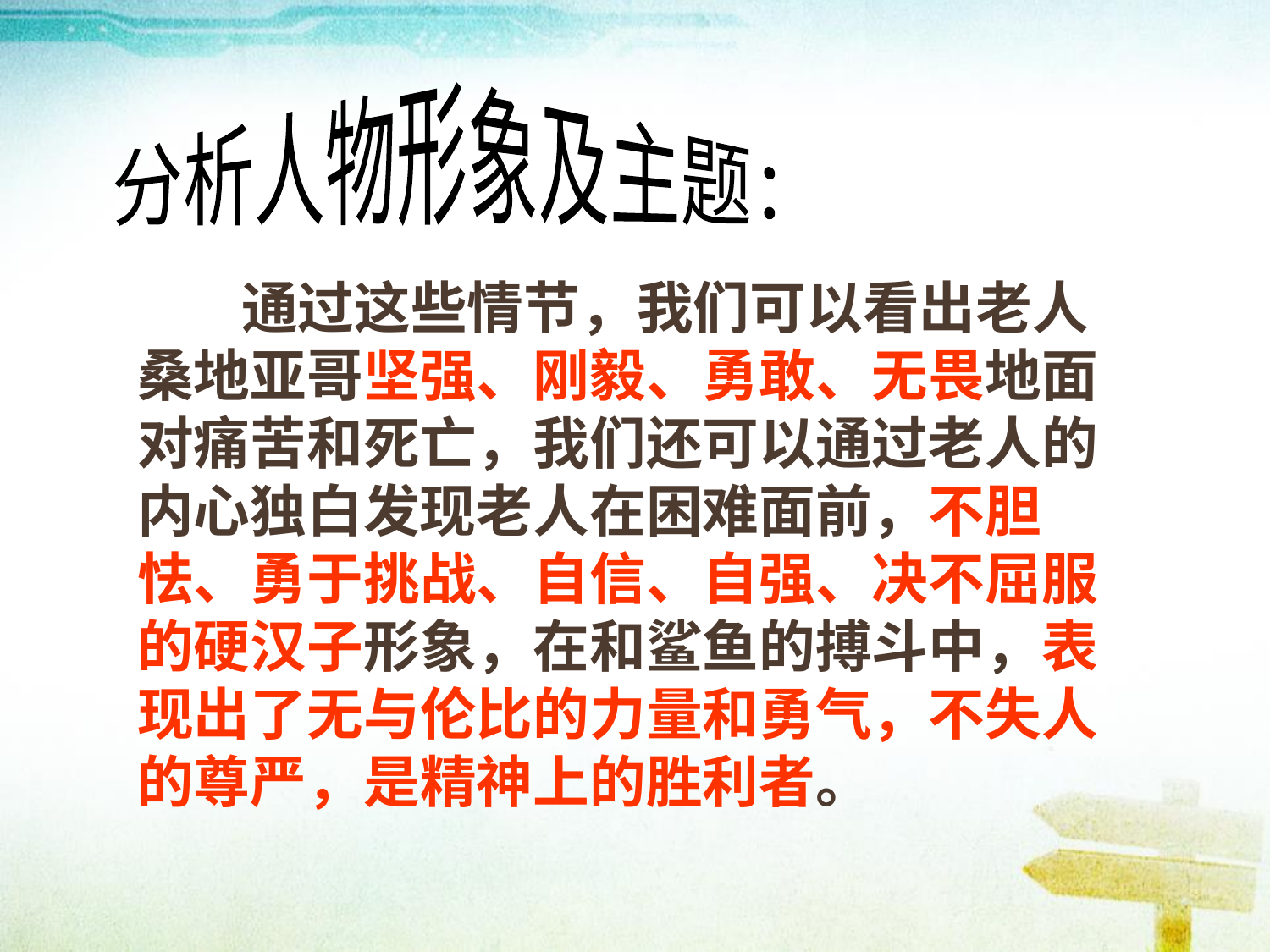

分析人物形象及主题：
       通过这些情节，我们可以看出老人桑地亚哥坚强、刚毅、勇敢、无畏地面对痛苦和死亡，我们还可以通过老人的内心独白发现老人在困难面前，不胆怯、勇于挑战、自信、自强、决不屈服的硬汉子形象，在和鲨鱼的搏斗中，表现出了无与伦比的力量和勇气，不失人的尊严，是精神上的胜利者。